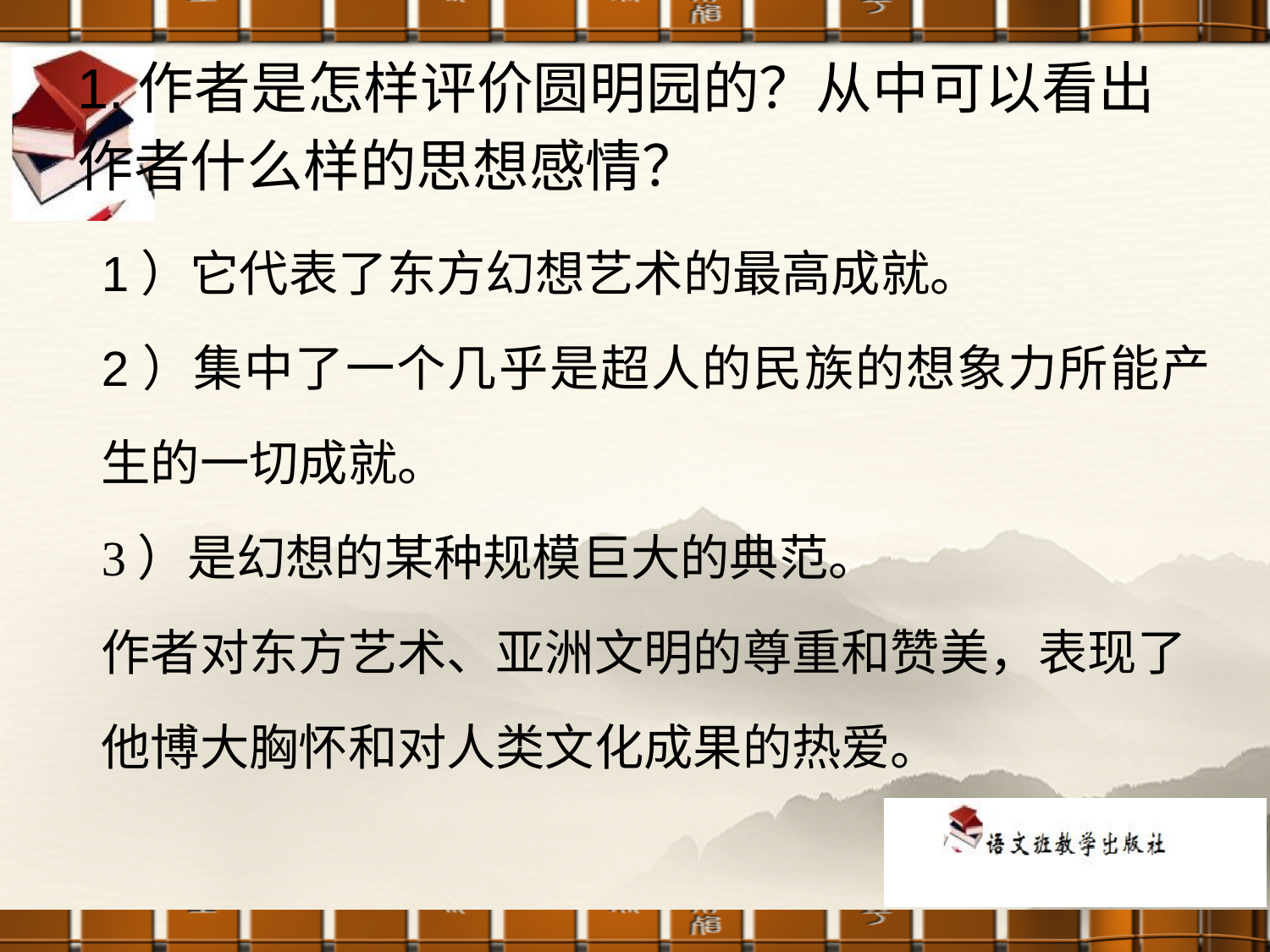

1.作者是怎样评价圆明园的？从中可以看出作者什么样的思想感情？
1）它代表了东方幻想艺术的最高成就。
2）集中了一个几乎是超人的民族的想象力所能产生的一切成就。
3）是幻想的某种规模巨大的典范。
作者对东方艺术、亚洲文明的尊重和赞美，表现了他博大胸怀和对人类文化成果的热爱。